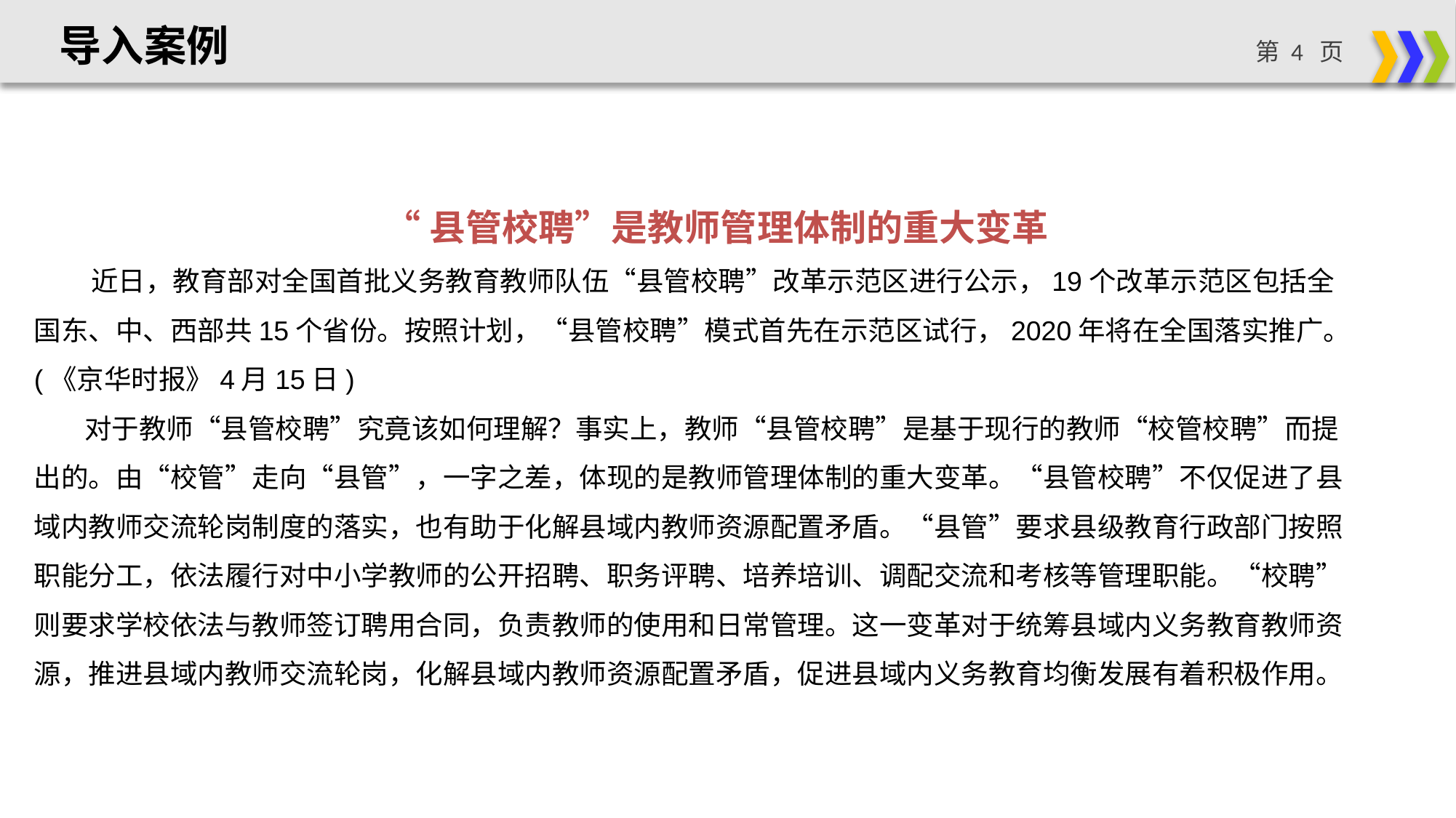

导入案例
  “县管校聘”是教师管理体制的重大变革
   近日，教育部对全国首批义务教育教师队伍“县管校聘”改革示范区进行公示，19个改革示范区包括全国东、中、西部共15个省份。按照计划，“县管校聘”模式首先在示范区试行，2020年将在全国落实推广。(《京华时报》4月15日)
  对于教师“县管校聘”究竟该如何理解？事实上，教师“县管校聘”是基于现行的教师“校管校聘”而提出的。由“校管”走向“县管”，一字之差，体现的是教师管理体制的重大变革。“县管校聘”不仅促进了县域内教师交流轮岗制度的落实，也有助于化解县域内教师资源配置矛盾。“县管”要求县级教育行政部门按照职能分工，依法履行对中小学教师的公开招聘、职务评聘、培养培训、调配交流和考核等管理职能。“校聘”则要求学校依法与教师签订聘用合同，负责教师的使用和日常管理。这一变革对于统筹县域内义务教育教师资源，推进县域内教师交流轮岗，化解县域内教师资源配置矛盾，促进县域内义务教育均衡发展有着积极作用。